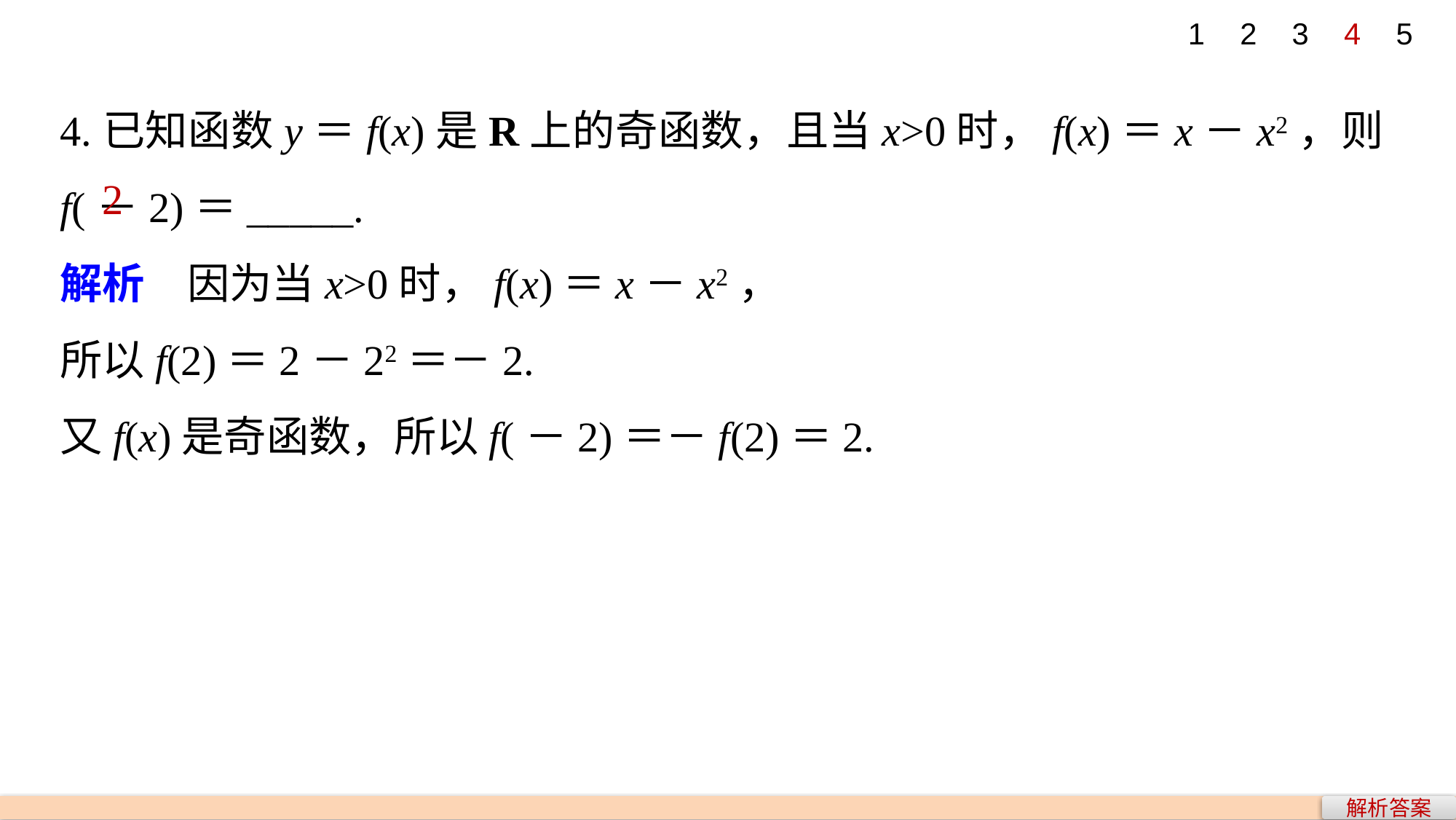

1
2
3
4
5
4.已知函数y＝f(x)是R上的奇函数，且当x>0时，f(x)＝x－x2，则f(－2)＝_____.
解析　因为当x>0时，f(x)＝x－x2，
所以f(2)＝2－22＝－2.
又f(x)是奇函数，所以f(－2)＝－f(2)＝2.
2
解析答案